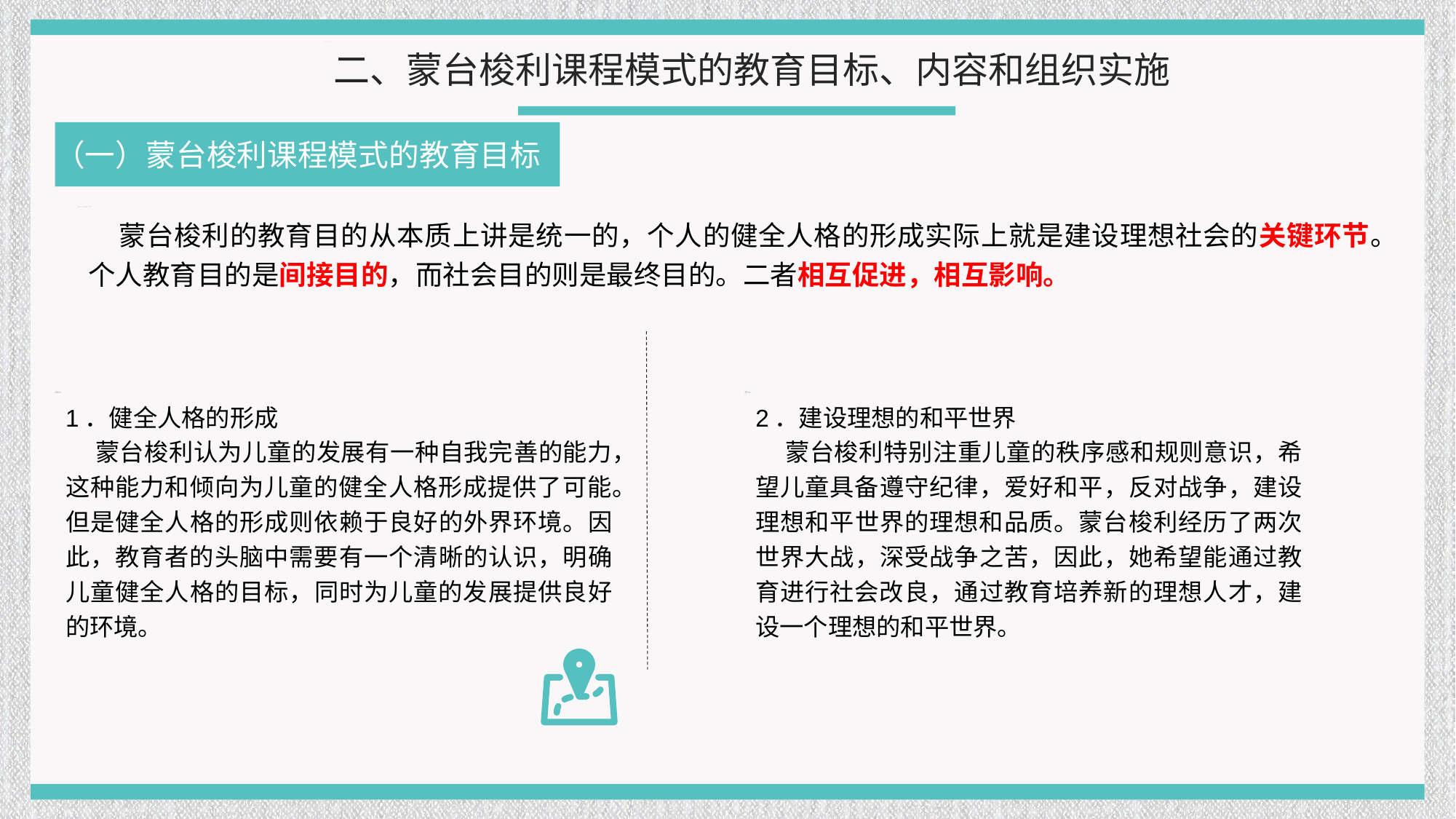

二、蒙台梭利课程模式的教育目标、内容和组织实施

（一）蒙台梭利课程模式的教育目标
    蒙台梭利的教育目的从本质上讲是统一的，个人的健全人格的形成实际上就是建设理想社会的关键环节。个人教育目的是间接目的，而社会目的则是最终目的。二者相互促进，相互影响。
1．健全人格的形成
    蒙台梭利认为儿童的发展有一种自我完善的能力，这种能力和倾向为儿童的健全人格形成提供了可能。但是健全人格的形成则依赖于良好的外界环境。因此，教育者的头脑中需要有一个清晰的认识，明确儿童健全人格的目标，同时为儿童的发展提供良好的环境。
2．建设理想的和平世界
    蒙台梭利特别注重儿童的秩序感和规则意识，希望儿童具备遵守纪律，爱好和平，反对战争，建设理想和平世界的理想和品质。蒙台梭利经历了两次世界大战，深受战争之苦，因此，她希望能通过教育进行社会改良，通过教育培养新的理想人才，建设一个理想的和平世界。